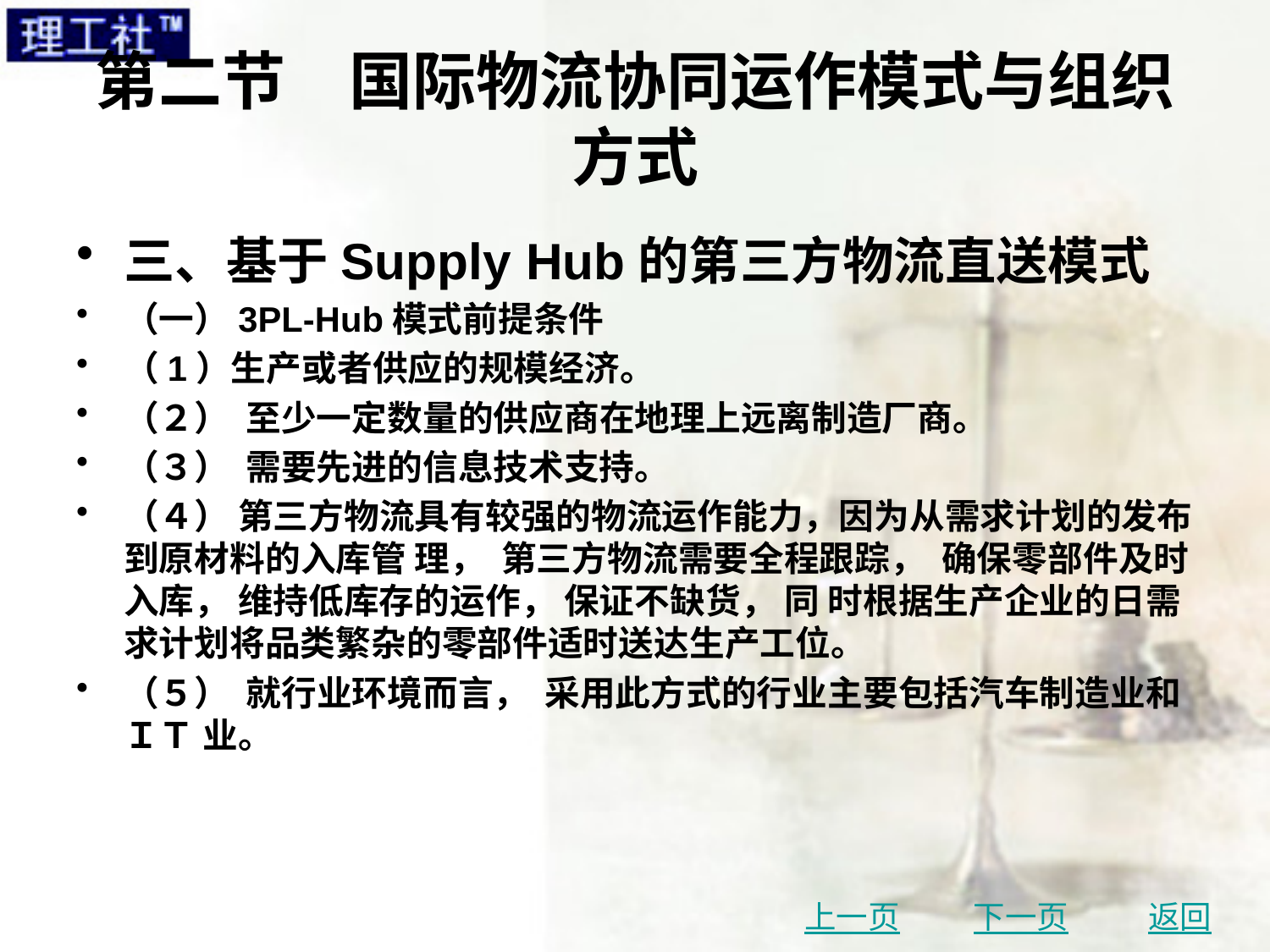

# 第二节　国际物流协同运作模式与组织方式
三、基于Supply Hub的第三方物流直送模式
（一）3PL-Hub模式前提条件
（1）生产或者供应的规模经济。
（２）  至少一定数量的供应商在地理上远离制造厂商。
（３）  需要先进的信息技术支持。
（４） 第三方物流具有较强的物流运作能力，因为从需求计划的发布到原材料的入库管 理，  第三方物流需要全程跟踪，  确保零部件及时入库， 维持低库存的运作， 保证不缺货， 同 时根据生产企业的日需求计划将品类繁杂的零部件适时送达生产工位。
（５）  就行业环境而言，  采用此方式的行业主要包括汽车制造业和 ＩＴ 业。
上一页
下一页
返回